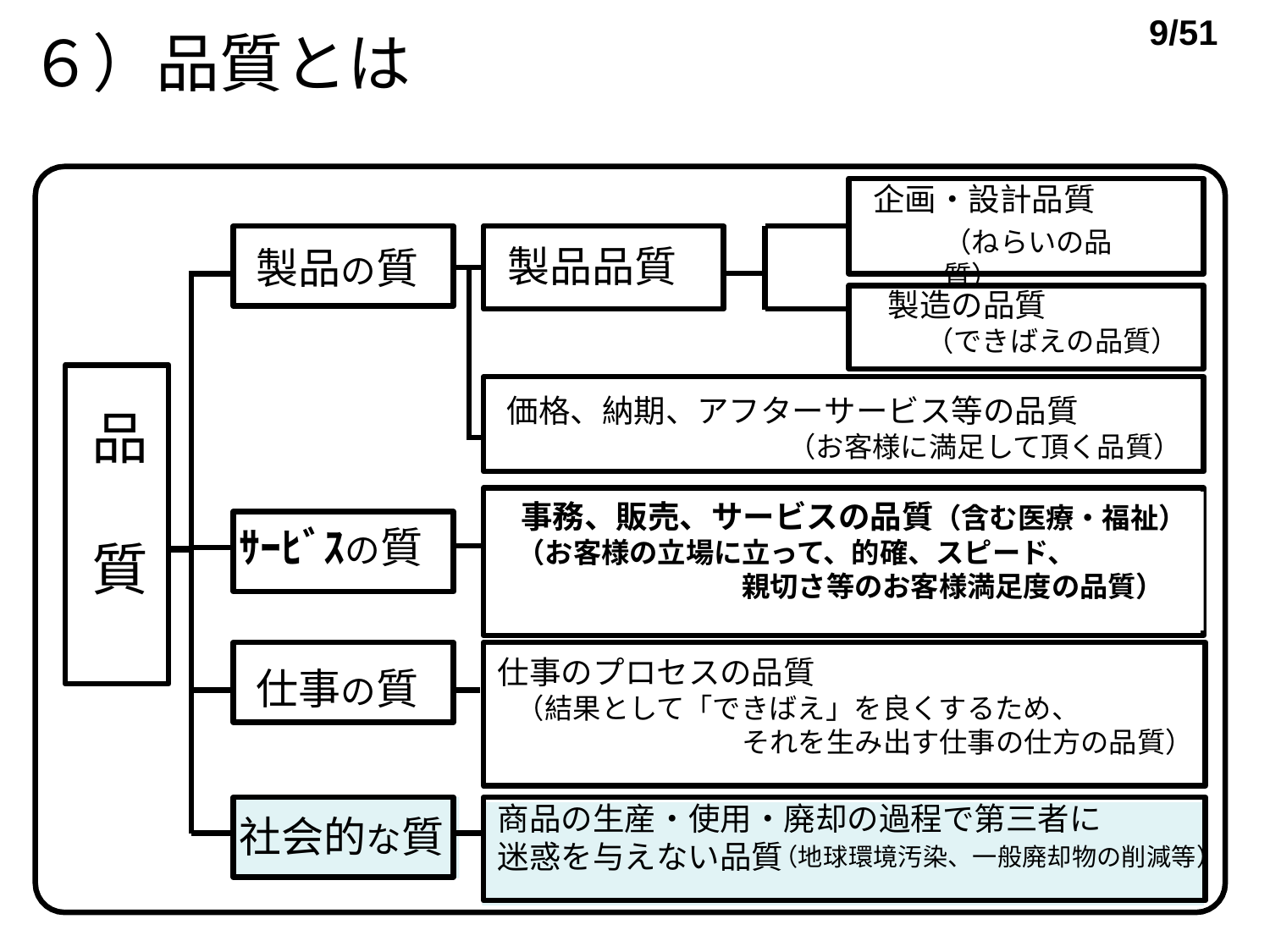

9/51
６）品質とは

企画・設計品質
（ねらいの品質）

製品品質
製品の質

製造の品質
（できばえの品質）

価格、納期、アフターサービス等の品質
（お客様に満足して頂く品質）
品

　事務、販売、サービスの品質（含む医療・福祉）
　（お客様の立場に立って、的確、スピード、
　　　　　　　　　親切さ等のお客様満足度の品質）

ｻｰﾋﾞｽの質
質

仕事のプロセスの品質
（結果として「できばえ」を良くするため、
それを生み出す仕事の仕方の品質）
仕事の質

商品の生産・使用・廃却の過程で第三者に
迷惑を与えない品質

社会的な質

（地球環境汚染、一般廃却物の削減等）